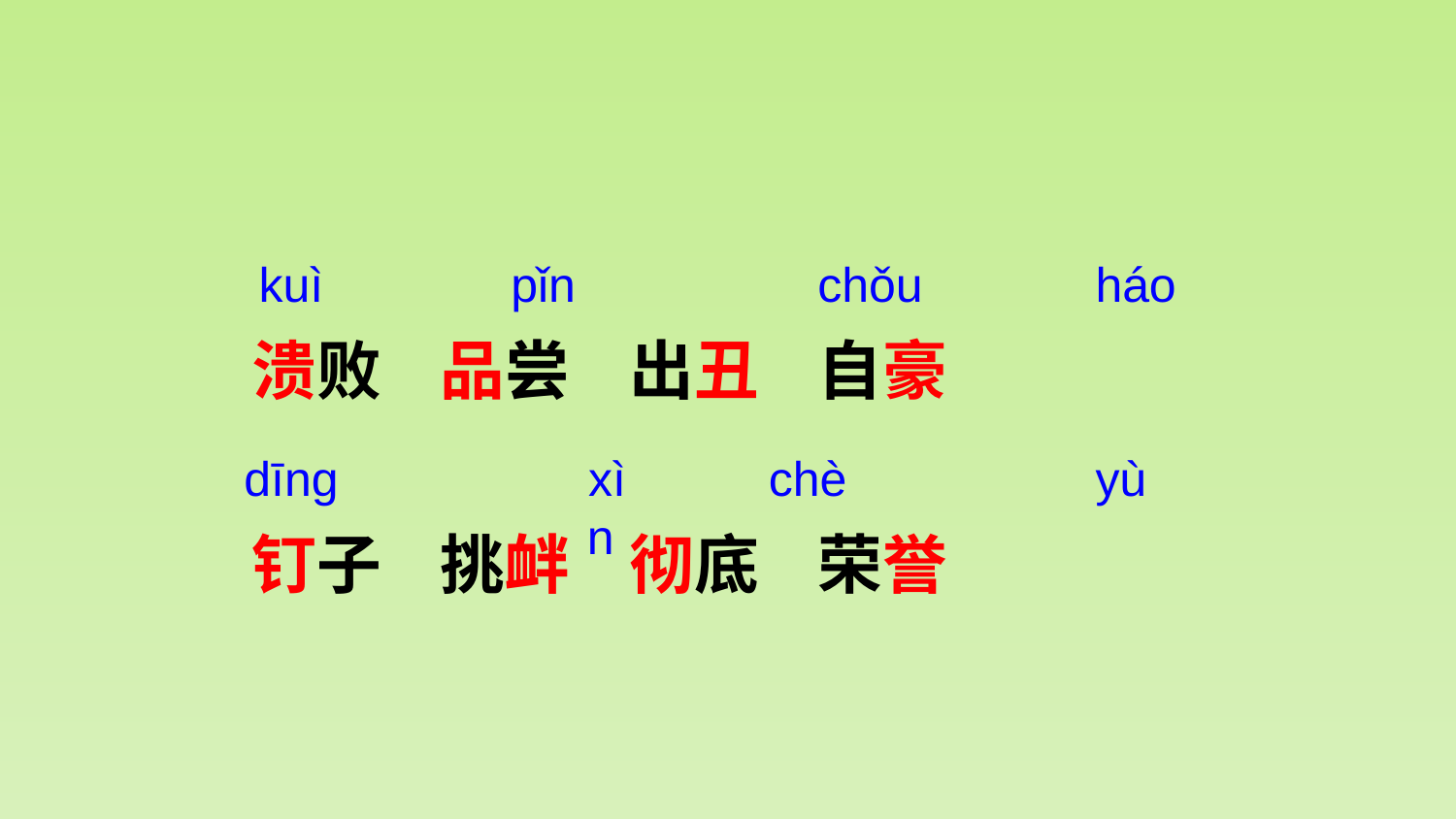

溃败    品尝    出丑    自豪
钉子    挑衅    彻底    荣誉
kuì
pǐn
chǒu
háo
dīng
xìn
chè
yù